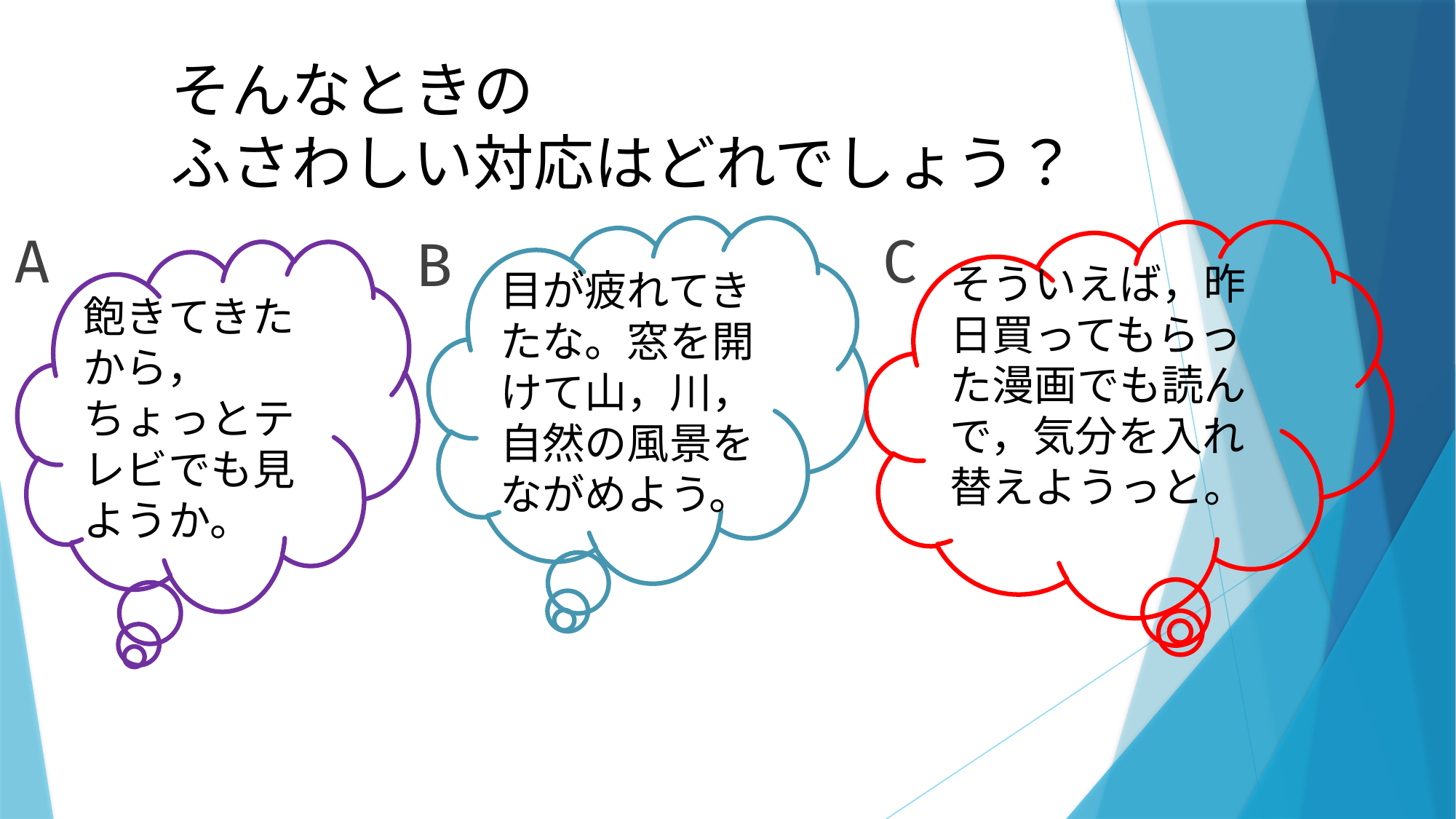

# そんなときの ふさわしい対応はどれでしょう？
A

目が疲れてきたな。窓を開けて山，川，自然の風景をながめよう。
C
B
そういえば，昨日買ってもらった漫画でも読んで，気分を入れ替えようっと。わ
飽きてきたから，ちょっとテレビでも見ようか。